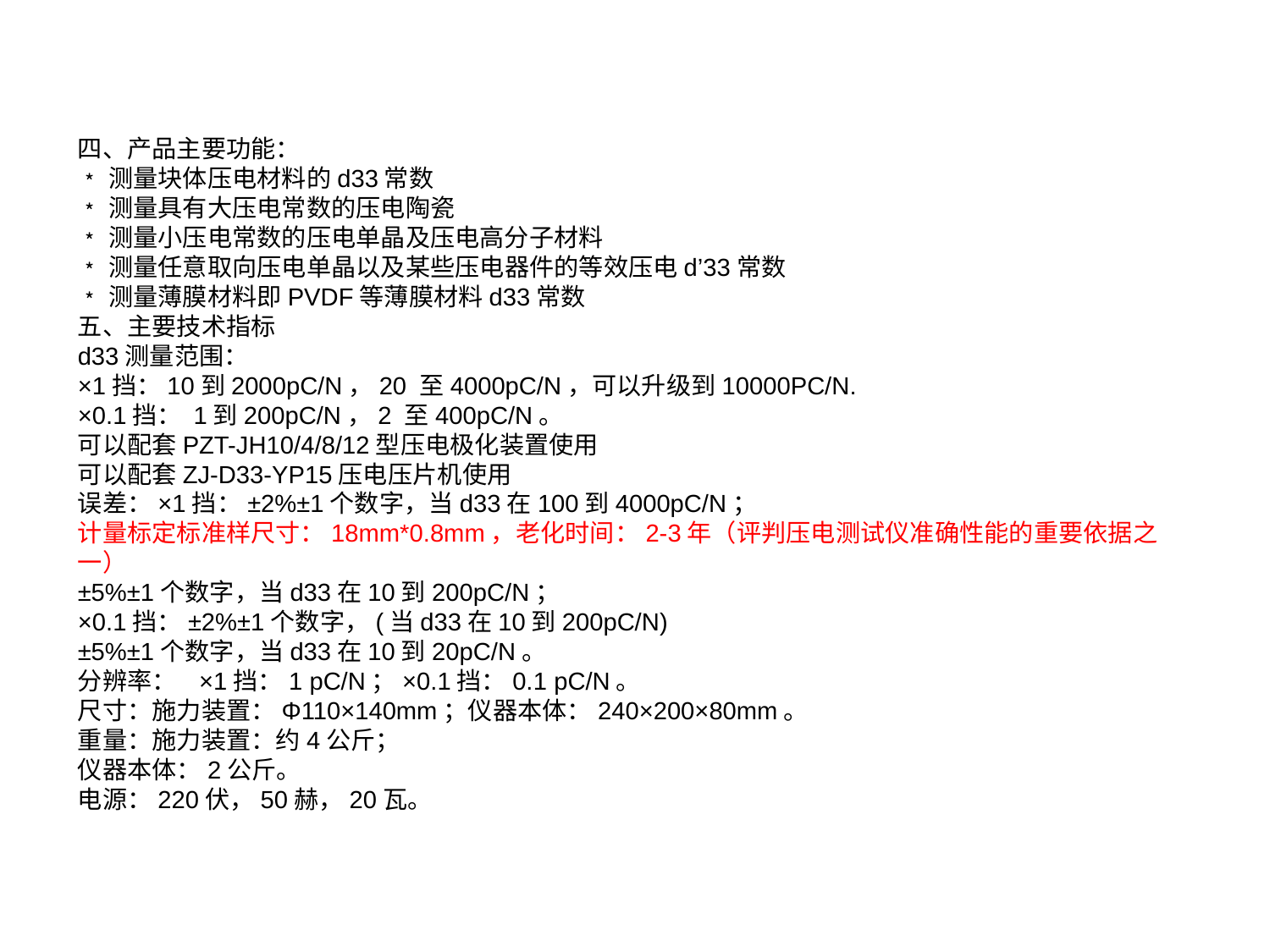

四、产品主要功能：
﹡测量块体压电材料的d33常数
﹡测量具有大压电常数的压电陶瓷
﹡测量小压电常数的压电单晶及压电高分子材料
﹡测量任意取向压电单晶以及某些压电器件的等效压电d’33常数
﹡测量薄膜材料即PVDF等薄膜材料d33常数
五、主要技术指标
d33测量范围：
×1挡：10到2000pC/N，20 至4000pC/N，可以升级到10000PC/N.
×0.1挡： 1到200pC/N，2 至400pC/N。
可以配套PZT-JH10/4/8/12型压电极化装置使用
可以配套ZJ-D33-YP15压电压片机使用
误差：×1挡：±2%±1个数字，当d33在100到4000pC/N；
计量标定标准样尺寸：18mm*0.8mm，老化时间：2-3年（评判压电测试仪准确性能的重要依据之一）
±5%±1个数字，当d33在10到200pC/N；
×0.1挡：±2%±1个数字，(当d33在10到200pC/N)
±5%±1个数字，当d33在10到20pC/N。
分辨率：   ×1挡：1 pC/N；×0.1挡：0.1 pC/N。
尺寸：施力装置：Φ110×140mm；仪器本体：240×200×80mm。
重量：施力装置：约4公斤；   
仪器本体：2公斤。
电源：220伏，50赫，20瓦。